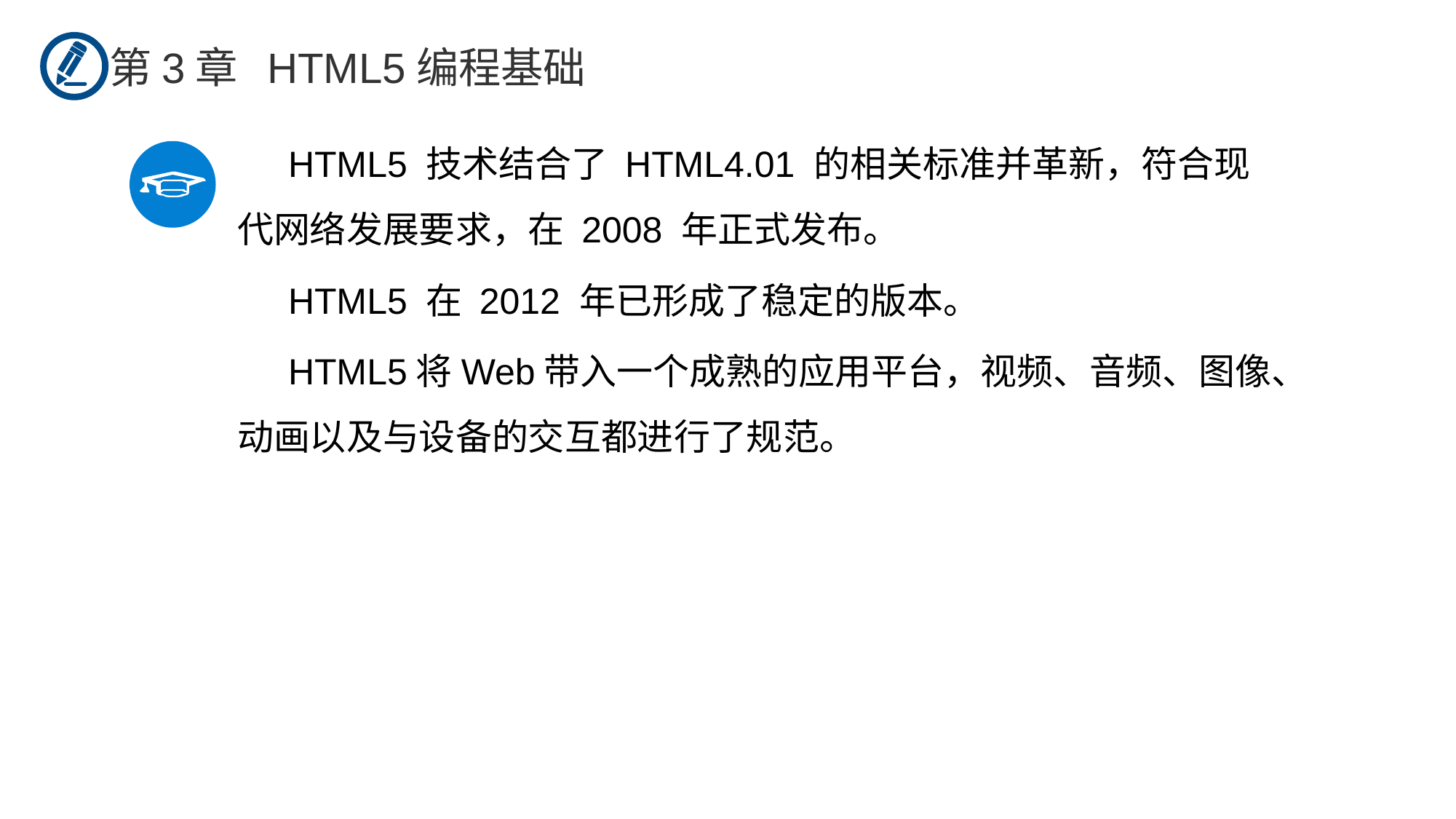

第3章  HTML5编程基础
     HTML5 技术结合了 HTML4.01 的相关标准并革新，符合现代网络发展要求，在 2008 年正式发布。
     HTML5 在 2012 年已形成了稳定的版本。
     HTML5将Web带入一个成熟的应用平台，视频、音频、图像、动画以及与设备的交互都进行了规范。